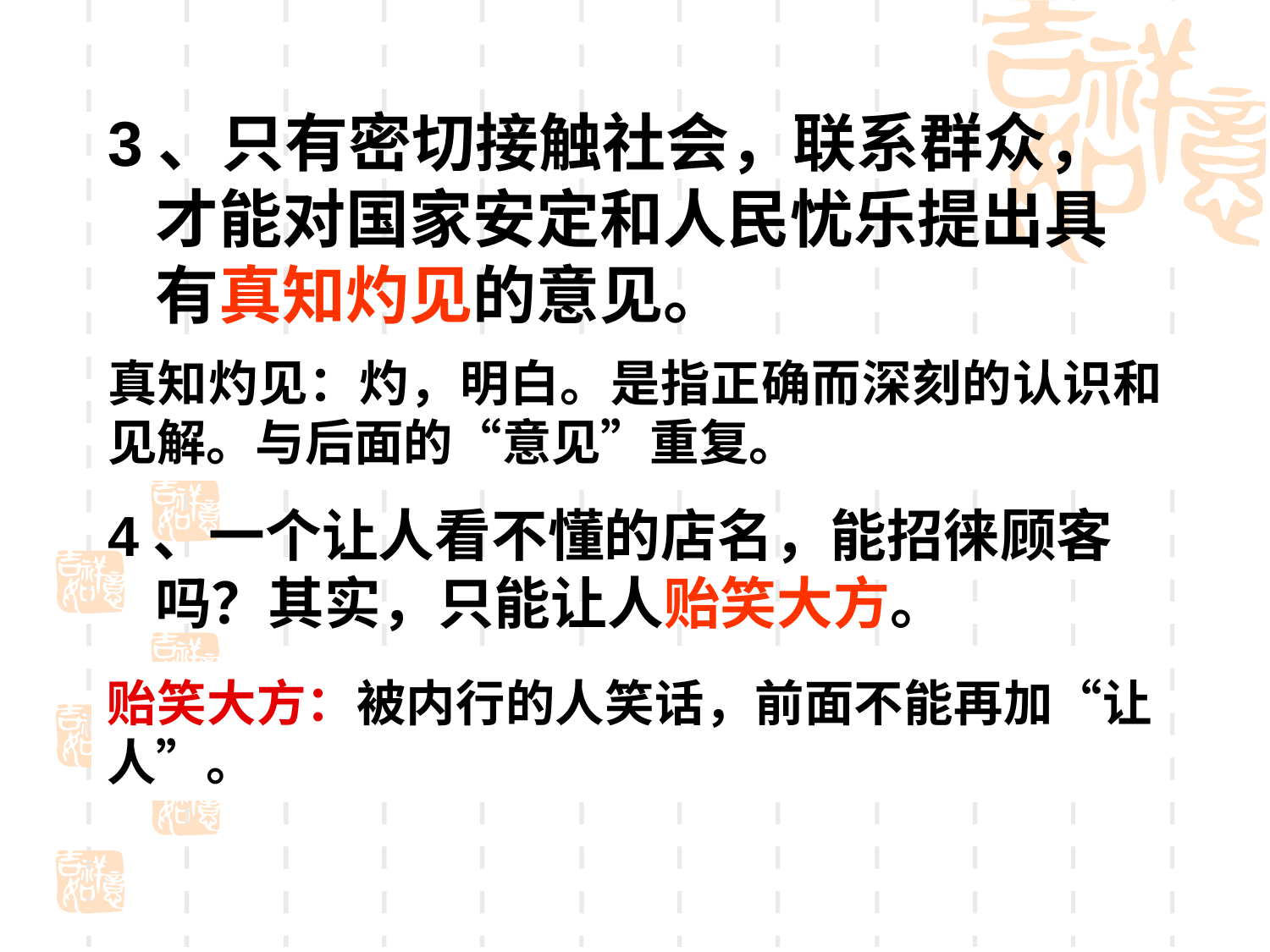

3、只有密切接触社会，联系群众，才能对国家安定和人民忧乐提出具有真知灼见的意见。

4、一个让人看不懂的店名，能招徕顾客吗？其实，只能让人贻笑大方。
真知灼见：灼，明白。是指正确而深刻的认识和见解。与后面的“意见”重复。
贻笑大方：被内行的人笑话，前面不能再加“让人”。